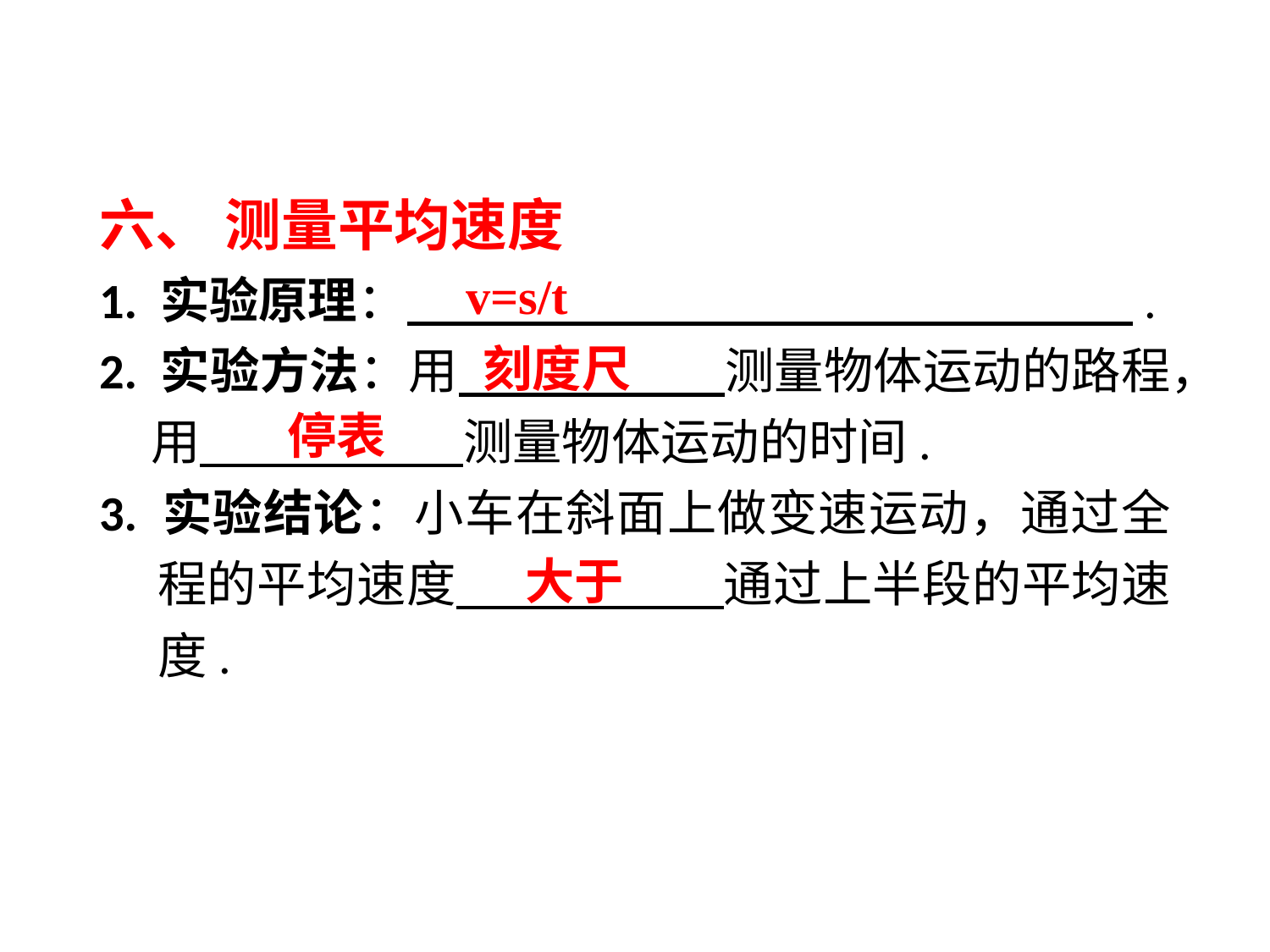

六、 测量平均速度
1. 实验原理：　　                                                　　.
2. 实验方法：用　　      　　测量物体运动的路程，用　　      　　测量物体运动的时间.
3. 实验结论：小车在斜面上做变速运动，通过全程的平均速度　　      　　通过上半段的平均速度.

v=s/t
刻度尺
停表
大于